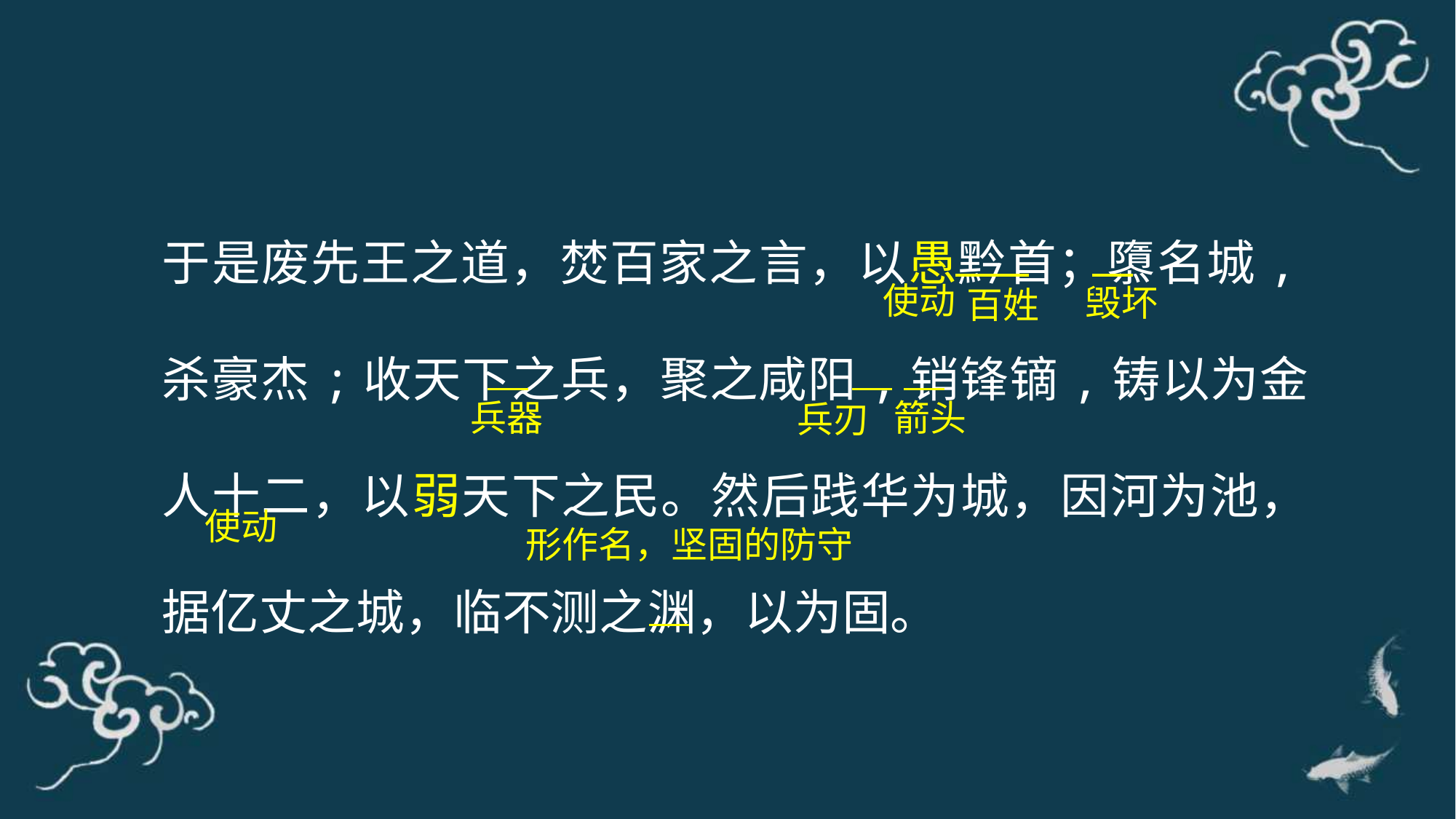

于是废先王之道，焚百家之言，以愚黔首；隳名城,杀豪杰;收天下之兵，聚之咸阳,销锋镝,铸以为金人十二，以弱天下之民。然后践华为城，因河为池，据亿丈之城，临不测之渊，以为固。
使动
毁坏
百姓
兵器
箭头
兵刃
使动
形作名，坚固的防守